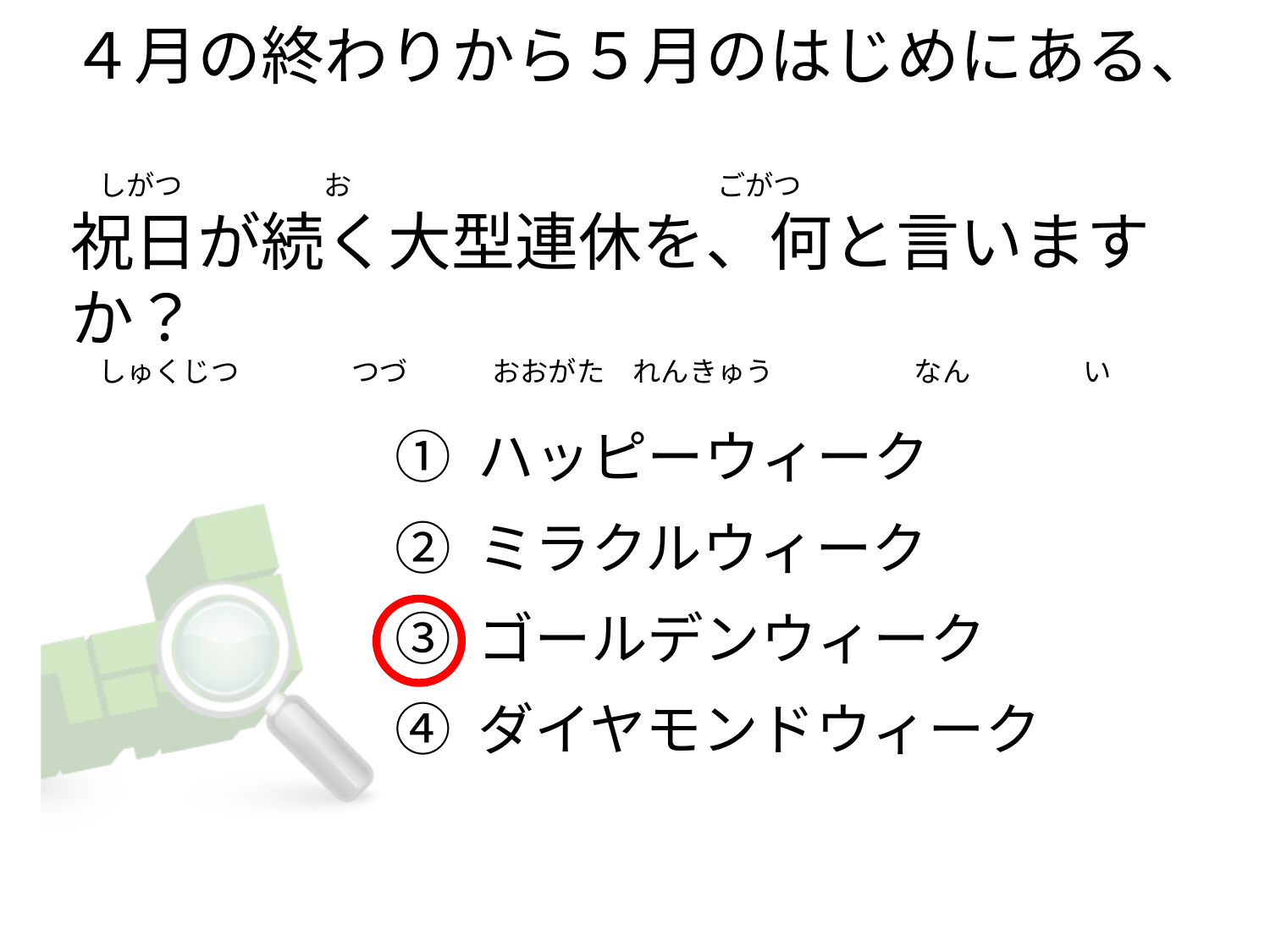

# ４月の終わりから５月のはじめにある、 　しがつ　　　　　お　　　　　　　　　　　　　ごがつ 祝日が続く大型連休を、何と言いますか？ 　しゅくじつ　　　　つづ　　　おおがた　れんきゅう　　　　　なん　　　　い
① ハッピーウィーク
② ミラクルウィーク
③ ゴールデンウィーク
④ ダイヤモンドウィーク